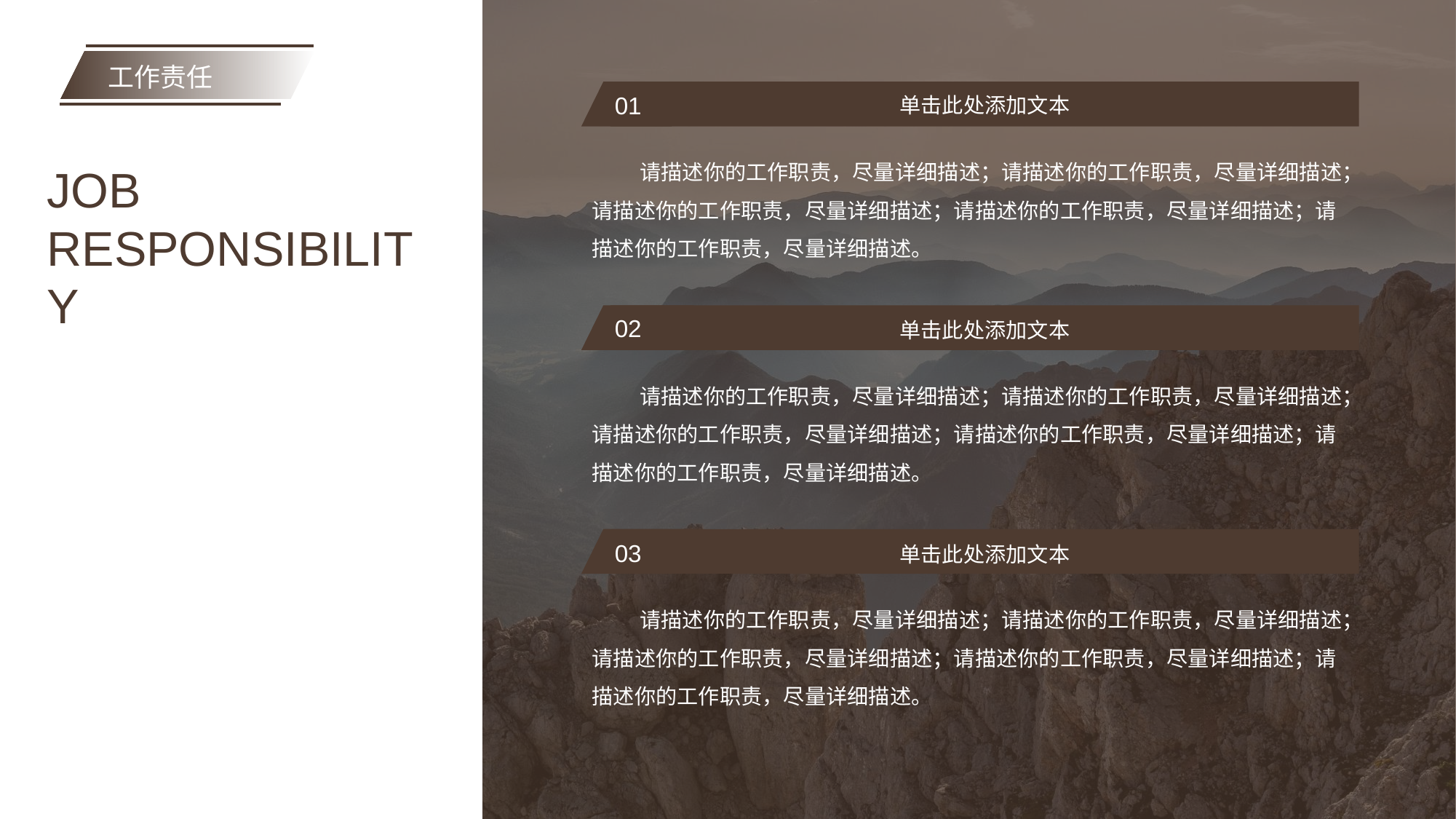

工作责任
01
单击此处添加文本
         请描述你的工作职责，尽量详细描述；请描述你的工作职责，尽量详细描述；请描述你的工作职责，尽量详细描述；请描述你的工作职责，尽量详细描述；请描述你的工作职责，尽量详细描述。
JOB
RESPONSIBILITY
02
单击此处添加文本
         请描述你的工作职责，尽量详细描述；请描述你的工作职责，尽量详细描述；请描述你的工作职责，尽量详细描述；请描述你的工作职责，尽量详细描述；请描述你的工作职责，尽量详细描述。
03
单击此处添加文本
         请描述你的工作职责，尽量详细描述；请描述你的工作职责，尽量详细描述；请描述你的工作职责，尽量详细描述；请描述你的工作职责，尽量详细描述；请描述你的工作职责，尽量详细描述。